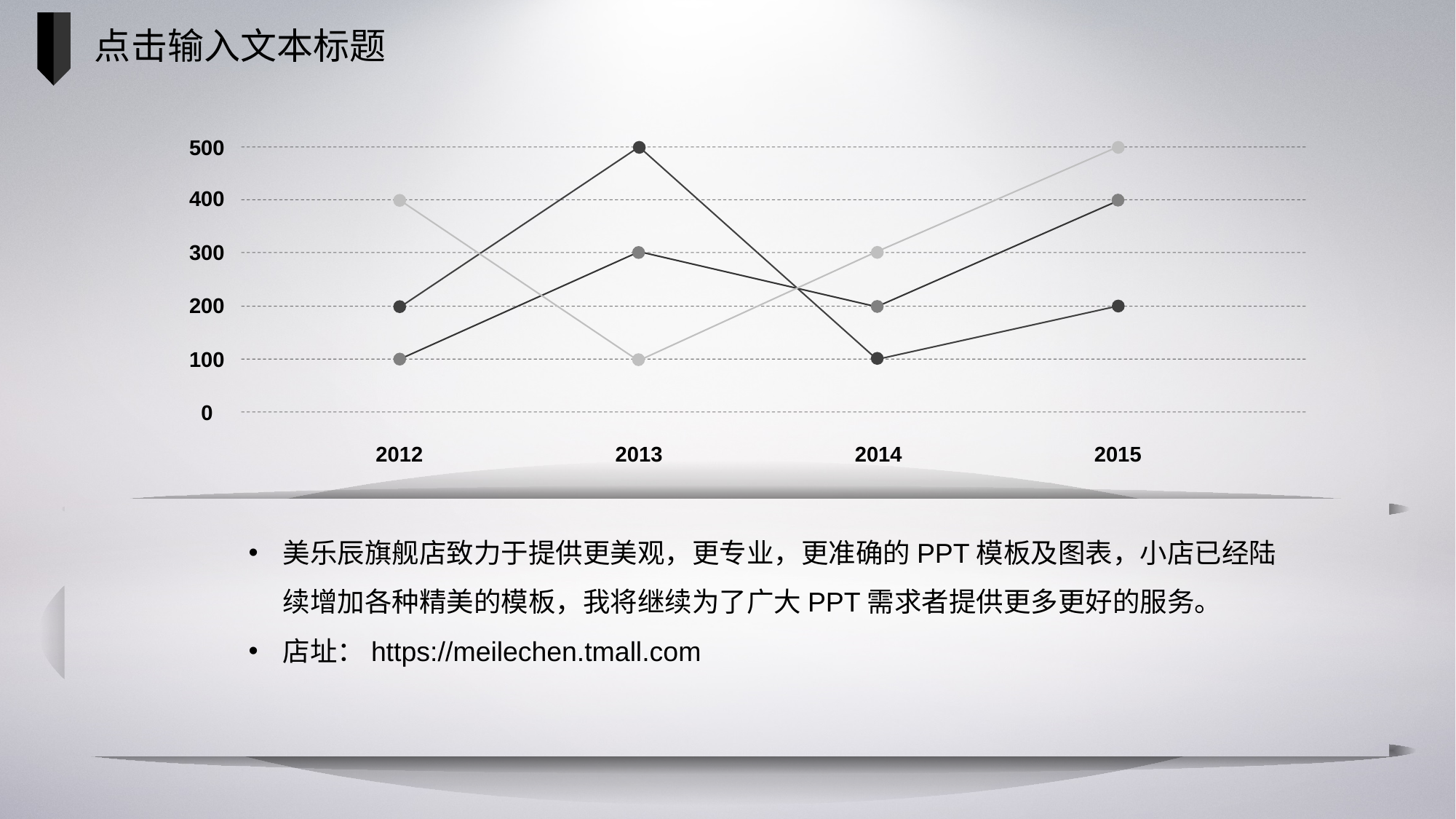

点击输入文本标题
500

400

300
200
100
0
2012
2013
2014
2015

美乐辰旗舰店致力于提供更美观，更专业，更准确的PPT模板及图表，小店已经陆续增加各种精美的模板，我将继续为了广大PPT需求者提供更多更好的服务。
店址：https://meilechen.tmall.com